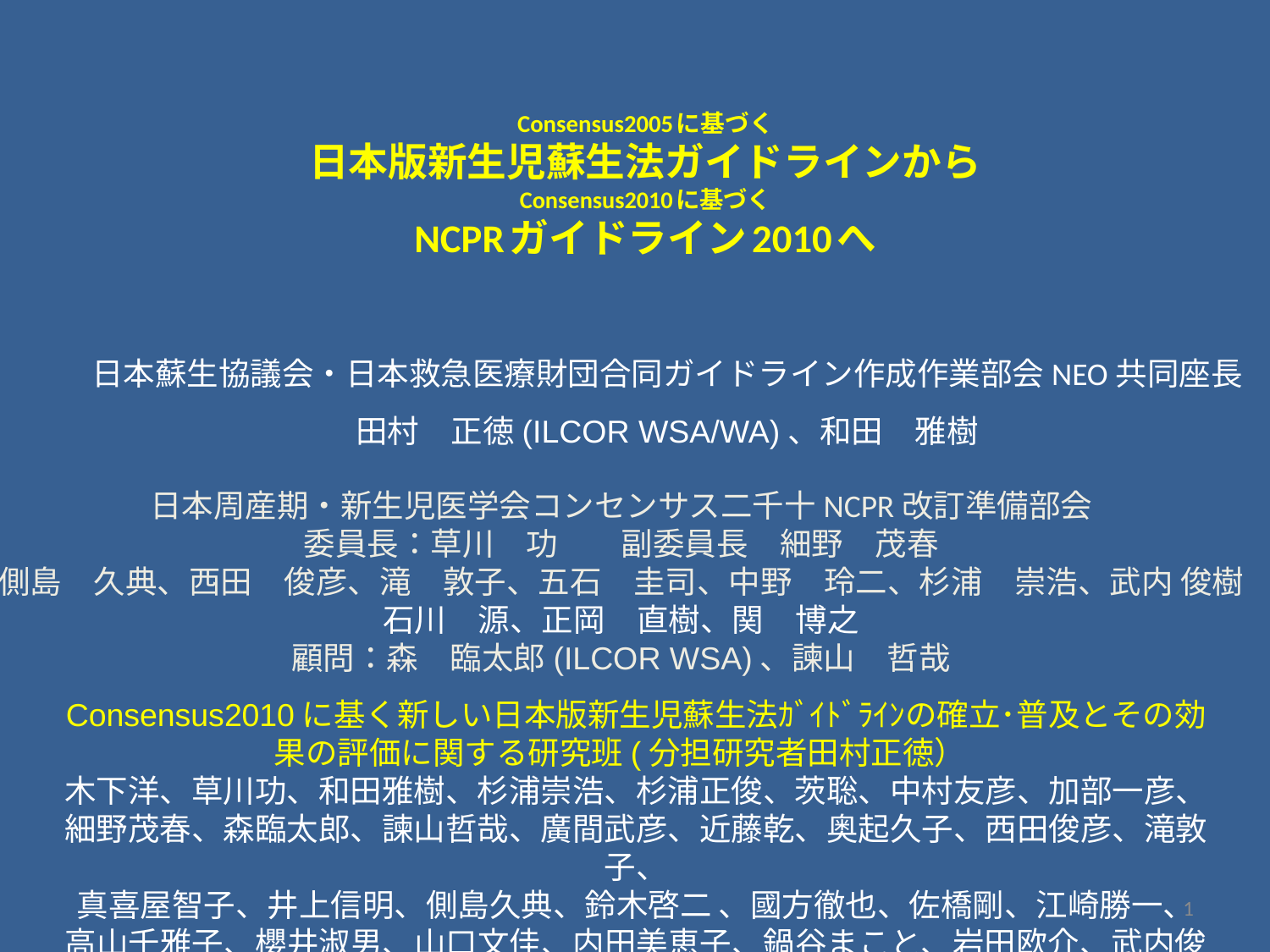

# Consensus2005に基づく 日本版新生児蘇生法ガイドラインから Consensus2010に基づく NCPRガイドライン2010へ
日本蘇生協議会・日本救急医療財団合同ガイドライン作成作業部会NEO共同座長
田村　正徳(ILCOR WSA/WA)、和田　雅樹
日本周産期・新生児医学会コンセンサス二千十NCPR改訂準備部会
委員長：草川　功　　副委員長　細野　茂春
側島　久典、西田　俊彦、滝　敦子、五石　圭司、中野　玲二、杉浦　崇浩、武内 俊樹
石川　源、正岡　直樹、関　博之
顧問：森　臨太郎(ILCOR WSA)、諫山　哲哉

Consensus2010に基く新しい日本版新生児蘇生法ｶﾞｲﾄﾞﾗｲﾝの確立･普及とその効果の評価に関する研究班(分担研究者田村正徳）
木下洋、草川功、和田雅樹、杉浦崇浩、杉浦正俊、茨聡、中村友彦、加部一彦、
細野茂春、森臨太郎、諫山哲哉、廣間武彦、近藤乾、奥起久子、西田俊彦、滝敦子、
真喜屋智子、井上信明、側島久典、鈴木啓二 、國方徹也、佐橋剛、江崎勝一、
高山千雅子、櫻井淑男、山口文佳、内田美恵子、鍋谷まこと、岩田欧介、武内俊樹
1